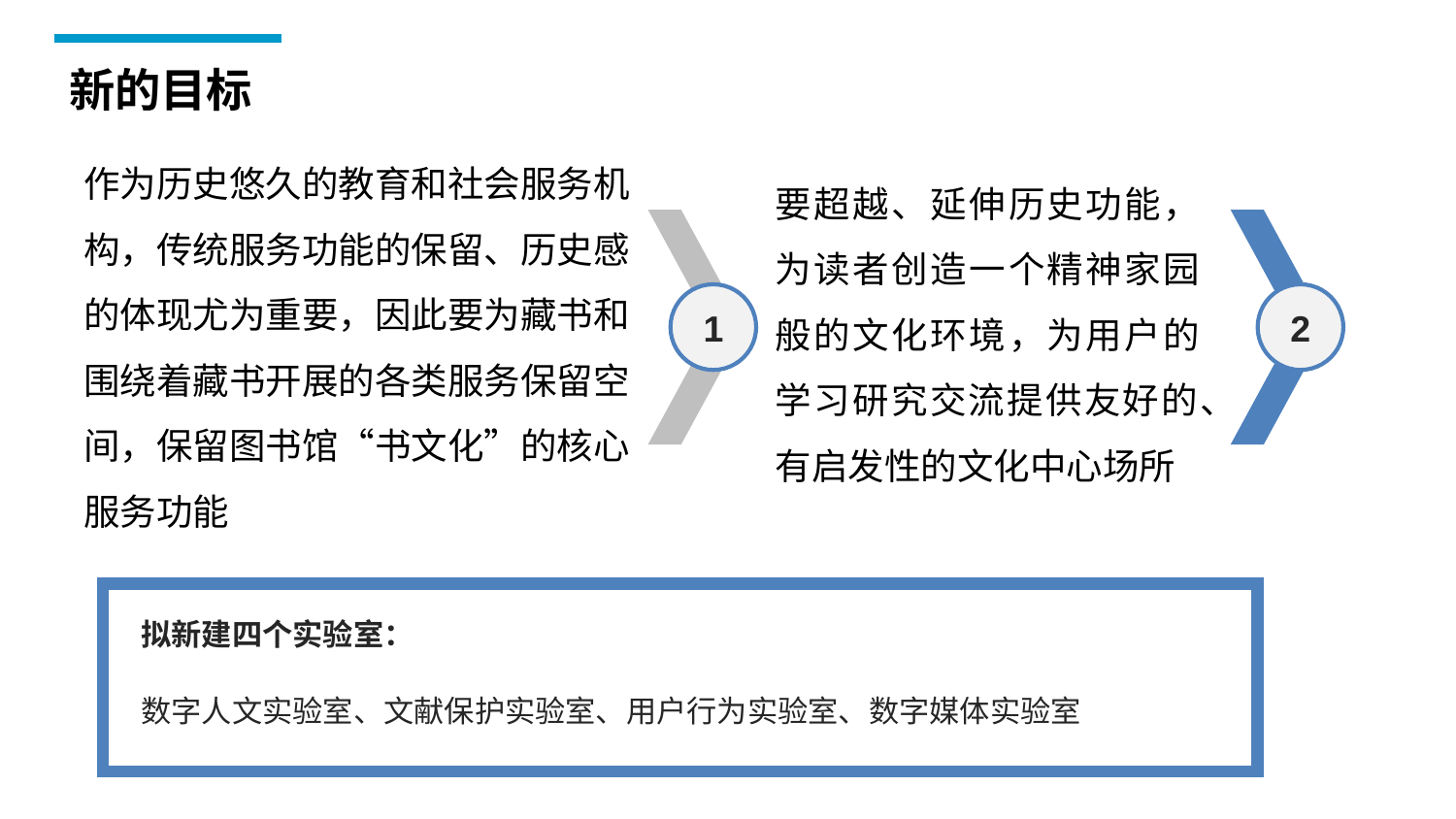

新的目标
作为历史悠久的教育和社会服务机构，传统服务功能的保留、历史感的体现尤为重要，因此要为藏书和围绕着藏书开展的各类服务保留空间，保留图书馆“书文化”的核心服务功能
要超越、延伸历史功能，为读者创造一个精神家园般的文化环境，为用户的学习研究交流提供友好的、有启发性的文化中心场所

1

2
3

拟新建四个实验室：
数字人文实验室、文献保护实验室、用户行为实验室、数字媒体实验室